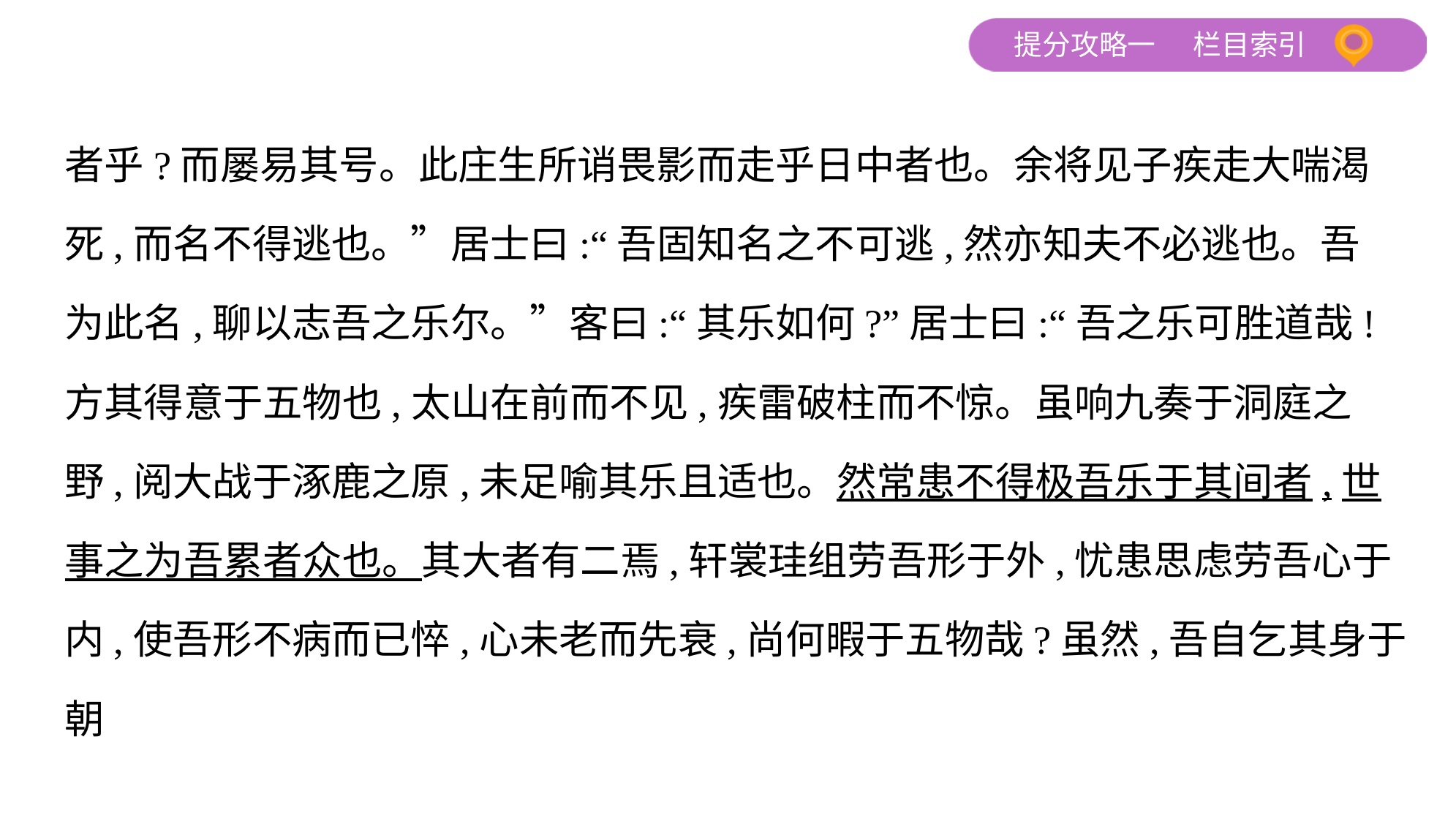

者乎?而屡易其号。此庄生所诮畏影而走乎日中者也。余将见子疾走大喘渴
死,而名不得逃也。”居士曰:“吾固知名之不可逃,然亦知夫不必逃也。吾
为此名,聊以志吾之乐尔。”客曰:“其乐如何?”居士曰:“吾之乐可胜道哉!
方其得意于五物也,太山在前而不见,疾雷破柱而不惊。虽响九奏于洞庭之
野,阅大战于涿鹿之原,未足喻其乐且适也。然常患不得极吾乐于其间者,世
事之为吾累者众也。其大者有二焉,轩裳珪组劳吾形于外,忧患思虑劳吾心于
内,使吾形不病而已悴,心未老而先衰,尚何暇于五物哉?虽然,吾自乞其身于朝